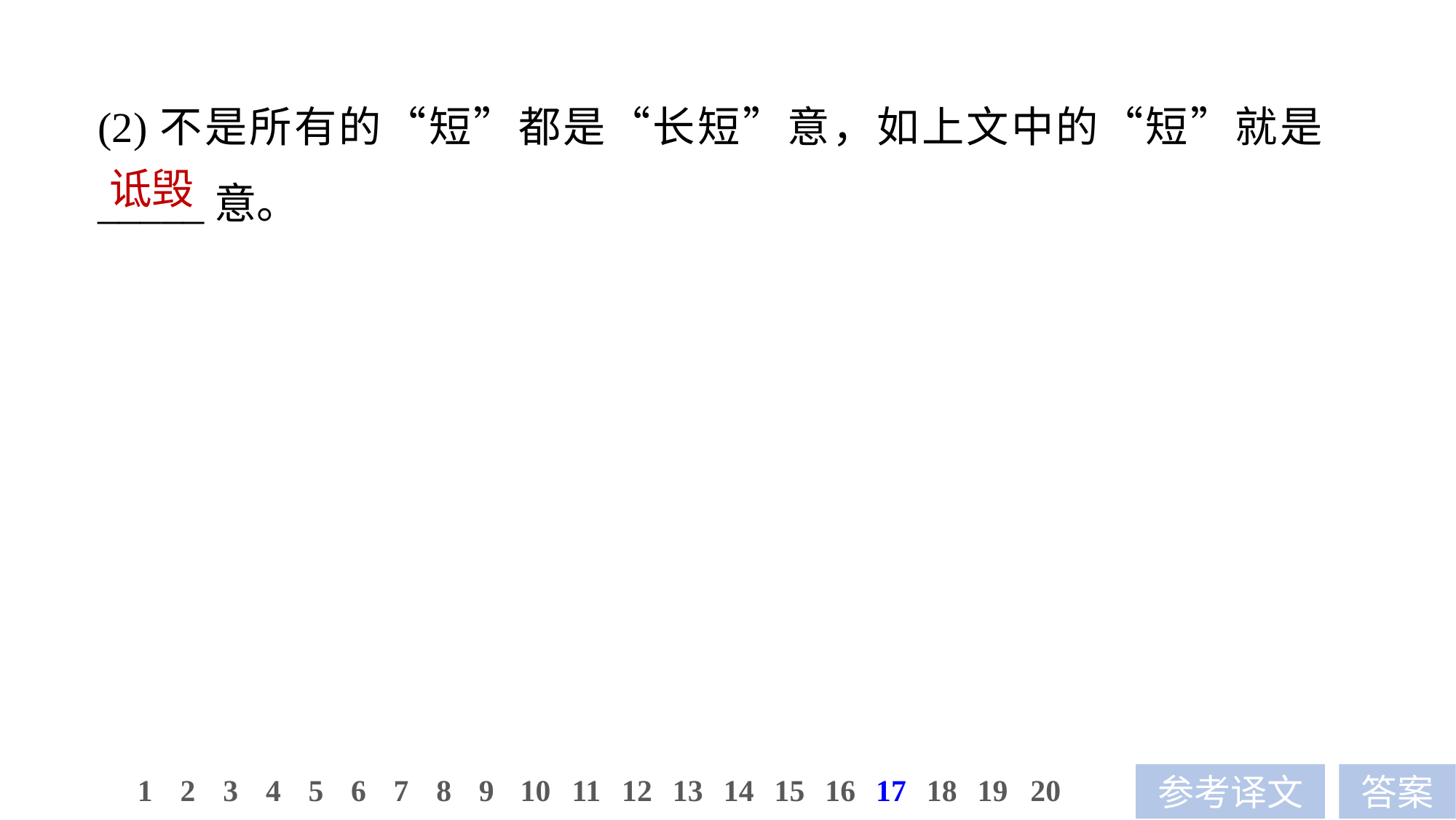

(2)不是所有的“短”都是“长短”意，如上文中的“短”就是_____意。
诋毁
10
1
2
3
4
5
6
7
8
9
11
12
13
14
15
16
17
18
19
20
参考译文
答案